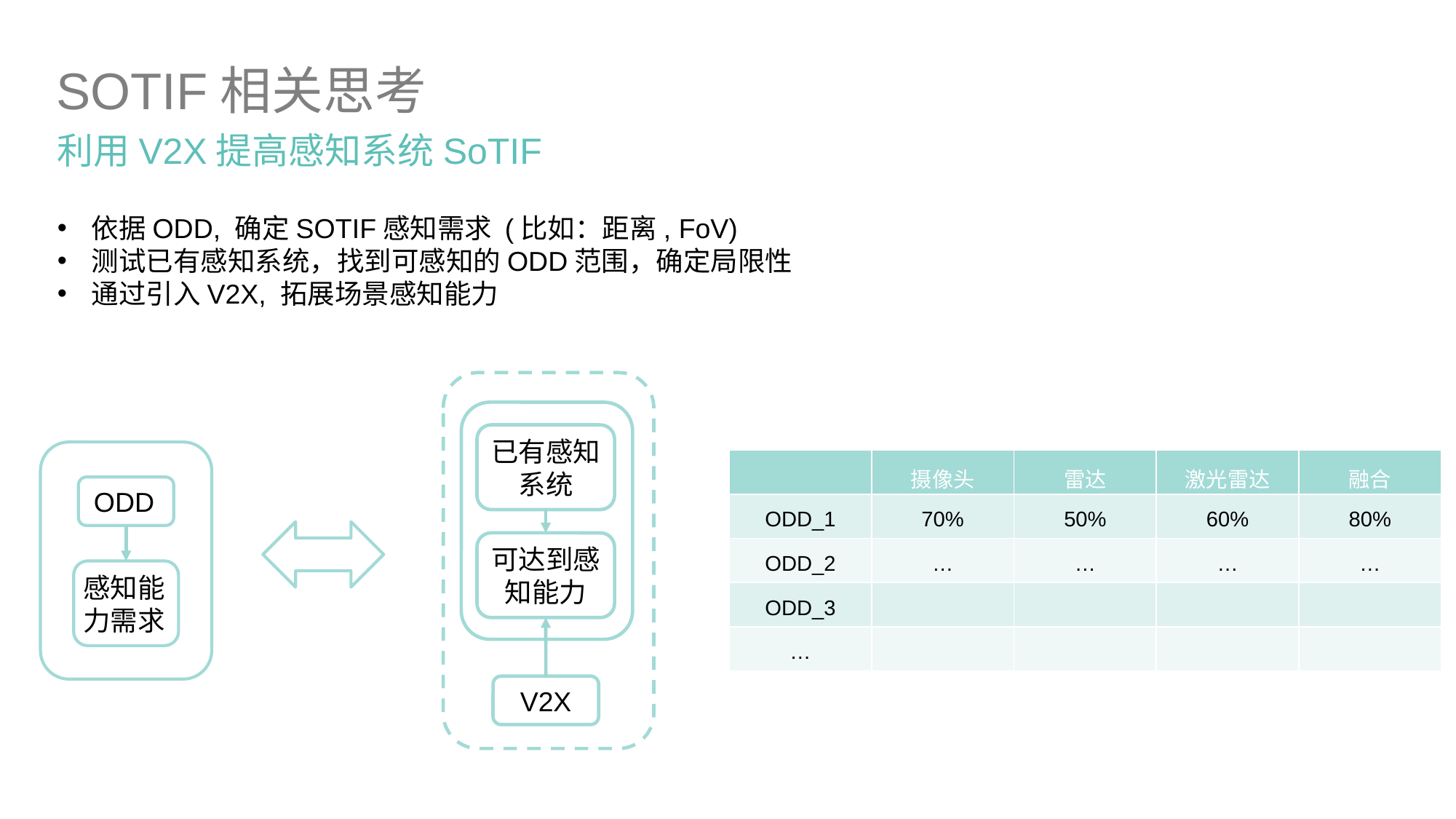

# SOTIF相关思考
利用V2X提高感知系统SoTIF
依据ODD, 确定SOTIF感知需求 (比如：距离, FoV)
测试已有感知系统，找到可感知的ODD范围，确定局限性
通过引入V2X, 拓展场景感知能力

已有感知系统
可达到感知能力
V2X

 ODD
感知能力需求
|  | 摄像头 | 雷达 | 激光雷达 | 融合 |
| --- | --- | --- | --- | --- |
| ODD\_1 | 70% | 50% | 60% | 80% |
| ODD\_2 | … | … | … | … |
| ODD\_3 |  |  |  |  |
| … |  |  |  |  |